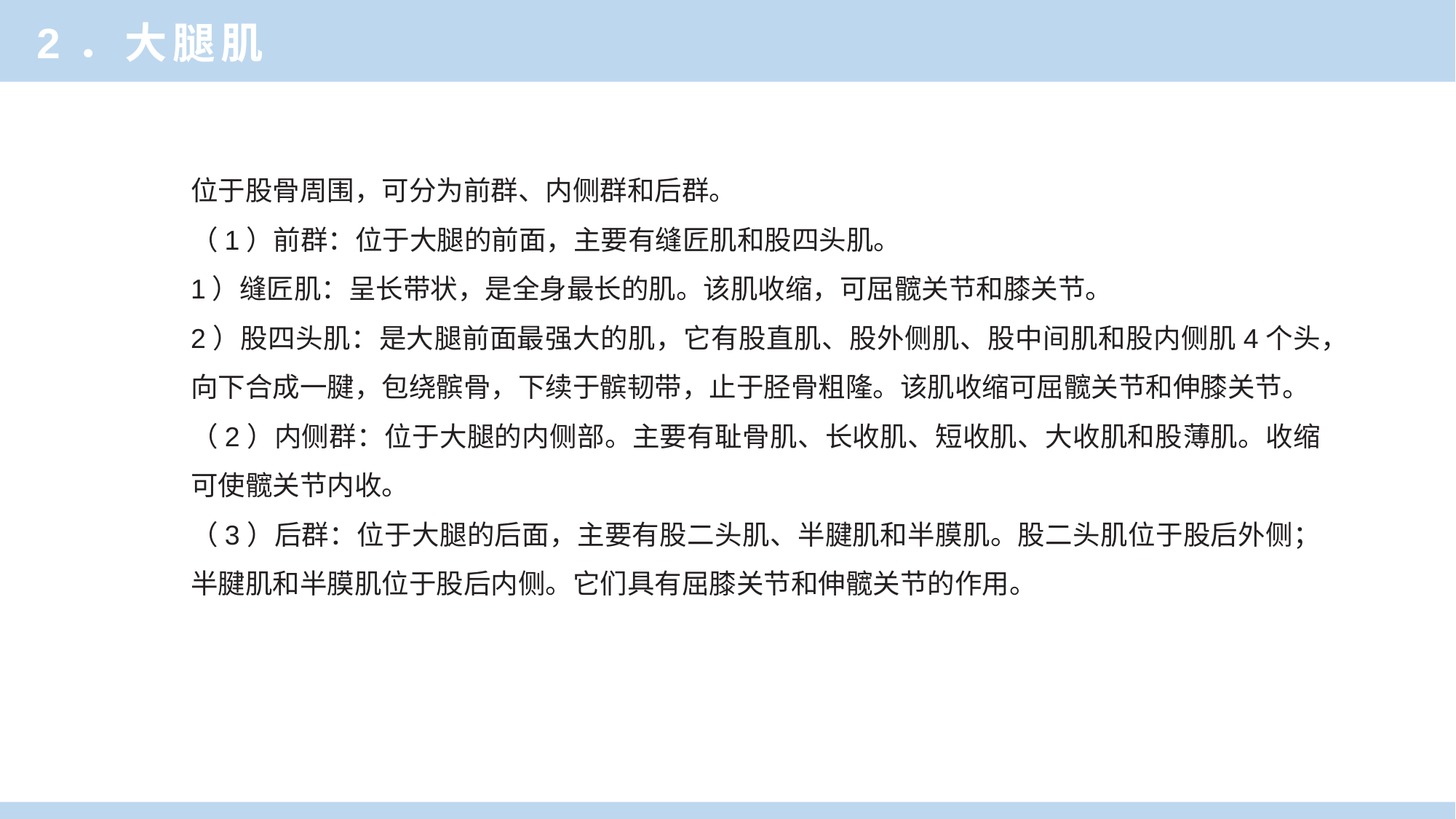

2．大腿肌

位于股骨周围，可分为前群、内侧群和后群。
（1）前群：位于大腿的前面，主要有缝匠肌和股四头肌。
1）缝匠肌：呈长带状，是全身最长的肌。该肌收缩，可屈髋关节和膝关节。
2）股四头肌：是大腿前面最强大的肌，它有股直肌、股外侧肌、股中间肌和股内侧肌4个头，向下合成一腱，包绕髌骨，下续于髌韧带，止于胫骨粗隆。该肌收缩可屈髋关节和伸膝关节。
（2）内侧群：位于大腿的内侧部。主要有耻骨肌、长收肌、短收肌、大收肌和股薄肌。收缩可使髋关节内收。
（3）后群：位于大腿的后面，主要有股二头肌、半腱肌和半膜肌。股二头肌位于股后外侧；半腱肌和半膜肌位于股后内侧。它们具有屈膝关节和伸髋关节的作用。